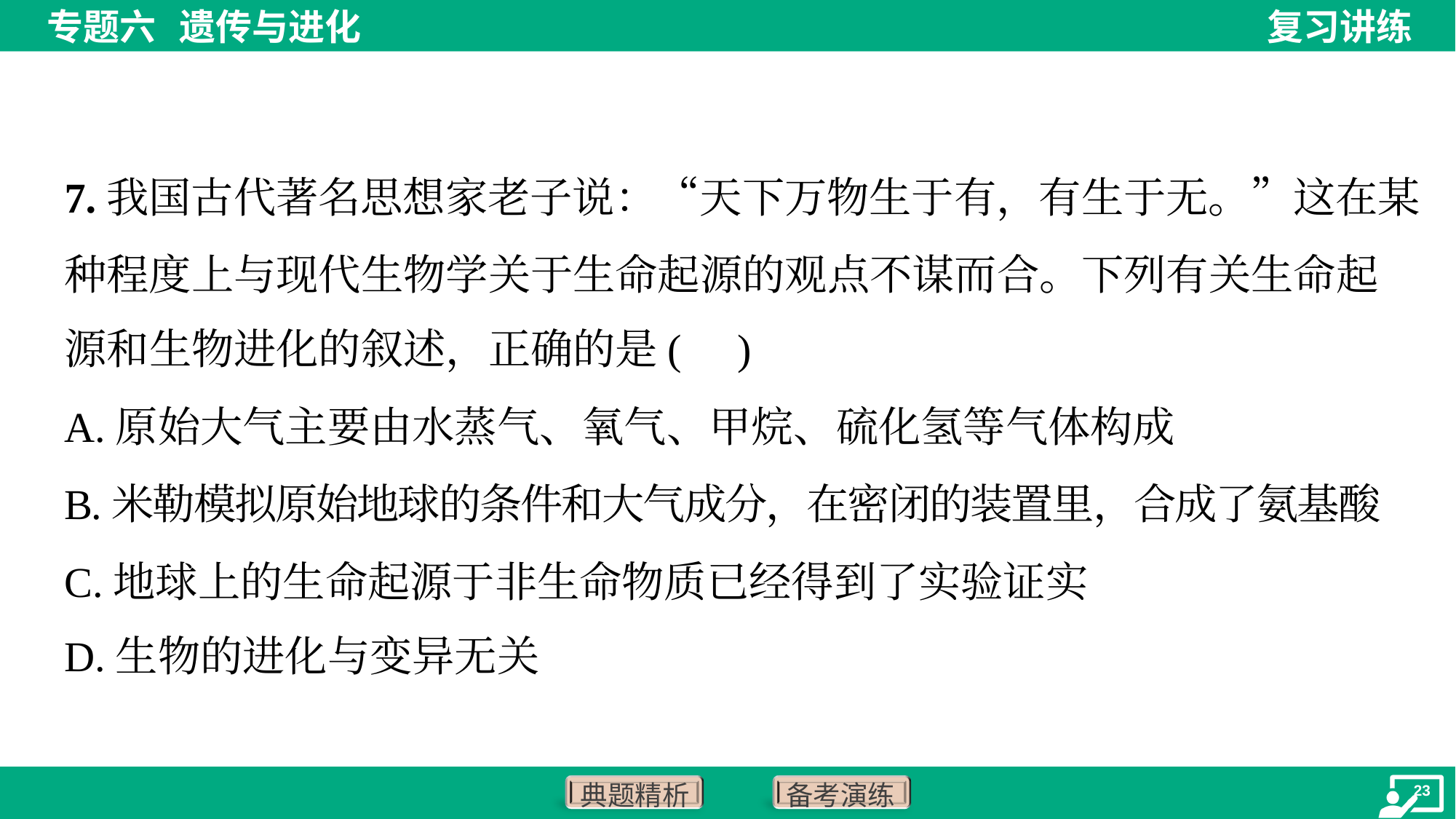

7.我国古代著名思想家老子说：“天下万物生于有，有生于无。”这在某
种程度上与现代生物学关于生命起源的观点不谋而合。下列有关生命起
源和生物进化的叙述，正确的是(     )
A.原始大气主要由水蒸气、氧气、甲烷、硫化氢等气体构成
B.米勒模拟原始地球的条件和大气成分，在密闭的装置里，合成了氨基酸
C.地球上的生命起源于非生命物质已经得到了实验证实
D.生物的进化与变异无关